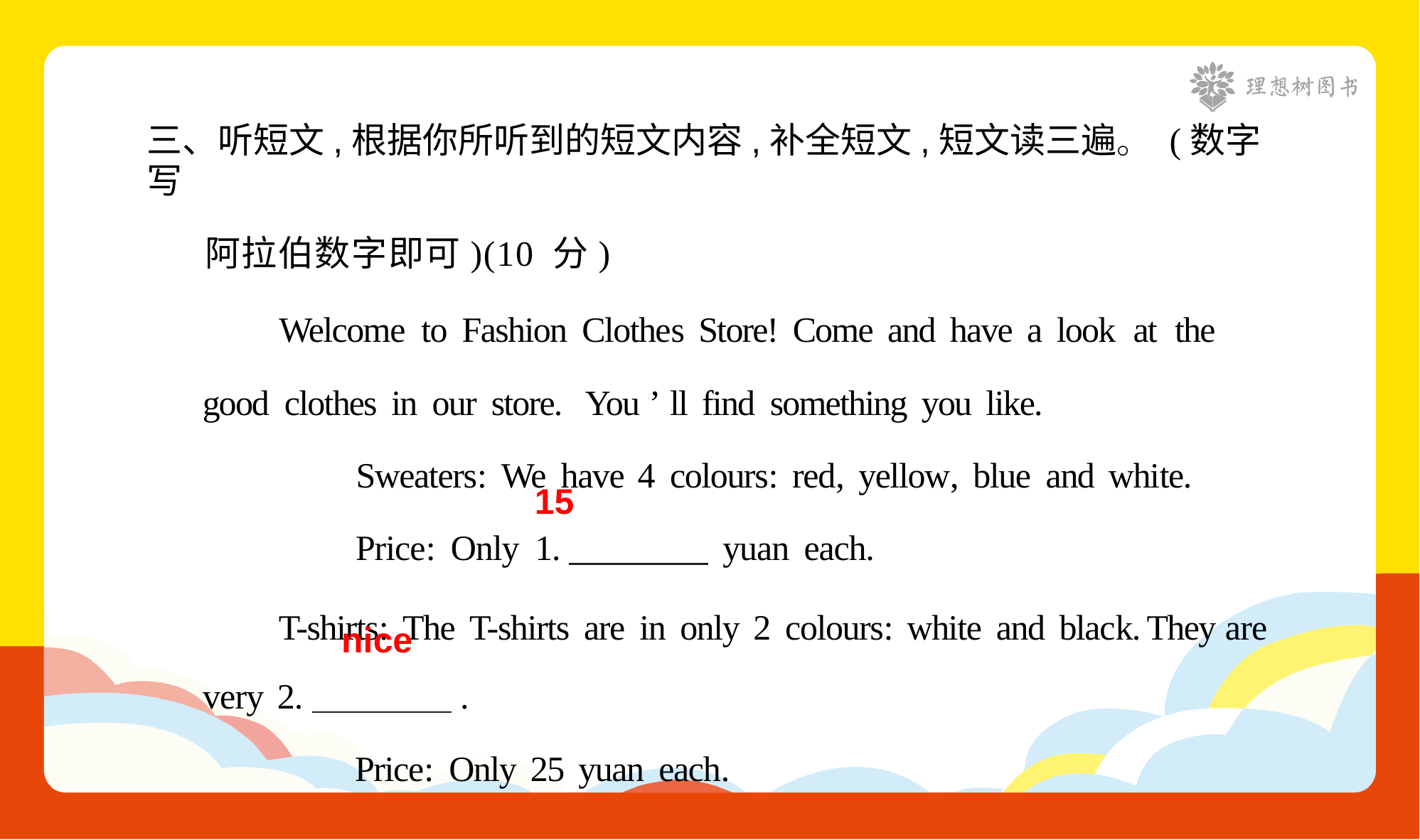

三、听短文,根据你所听到的短文内容,补全短文,短文读三遍。 (数字写
阿拉伯数字即可)(10 分)
Welcome to  Fashion  Clothes  Store!  Come  and  have  a  look at the good clothes in our store.  You ’ ll find something you like.

Sweaters: We have 4 colours: red, yellow, blue and white.

Price: Only 1.                   yuan each.
T-shirts: The T-shirts are in only 2 colours: white and black. They are very 2.                   .

Price: Only 25 yuan each.
15
nice